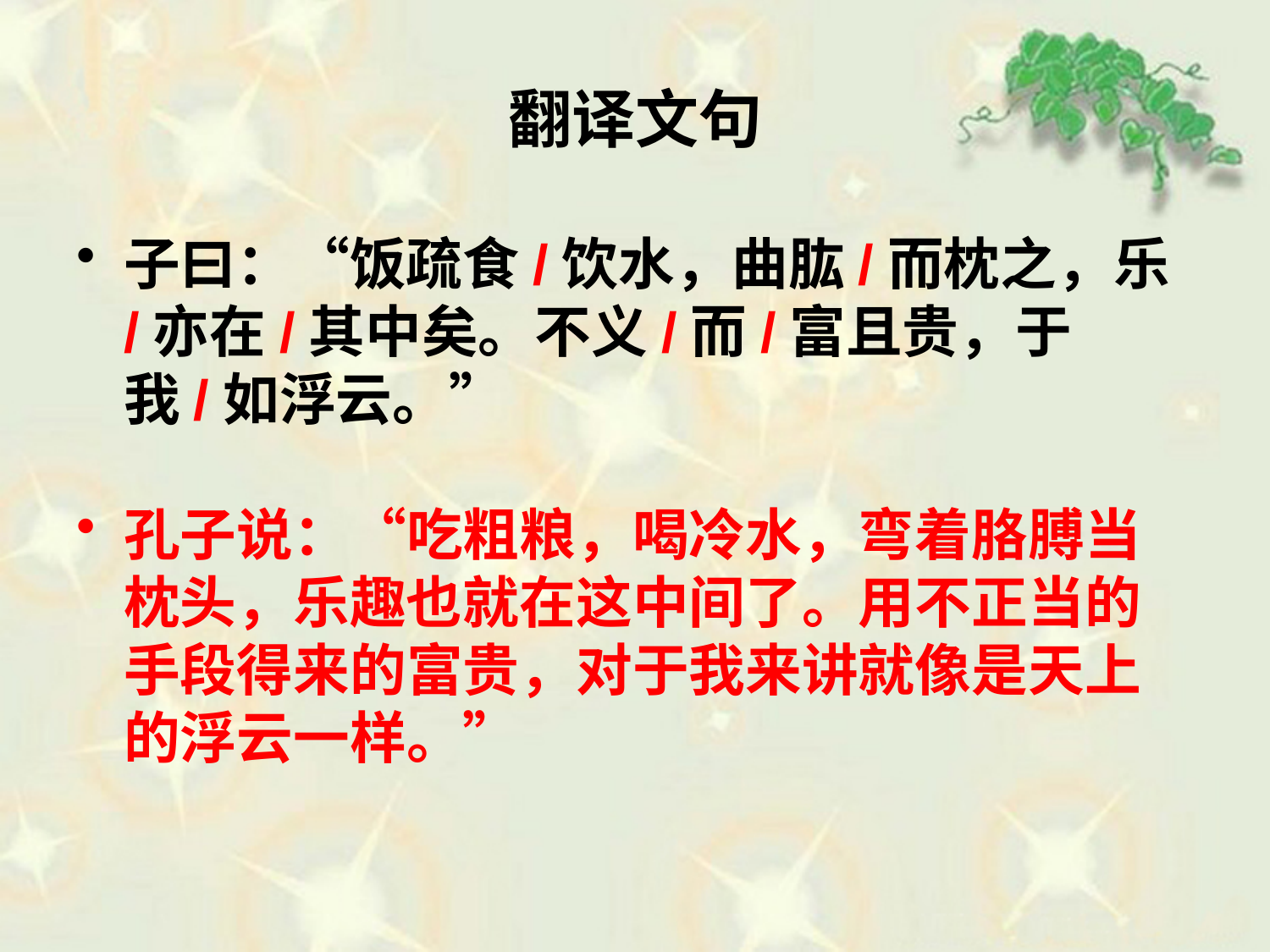

# 翻译文句
子曰：“饭疏食/饮水，曲肱/而枕之，乐/亦在/其中矣。不义/而/富且贵，于我/如浮云。”

孔子说：“吃粗粮，喝冷水，弯着胳膊当枕头，乐趣也就在这中间了。用不正当的手段得来的富贵，对于我来讲就像是天上的浮云一样。”